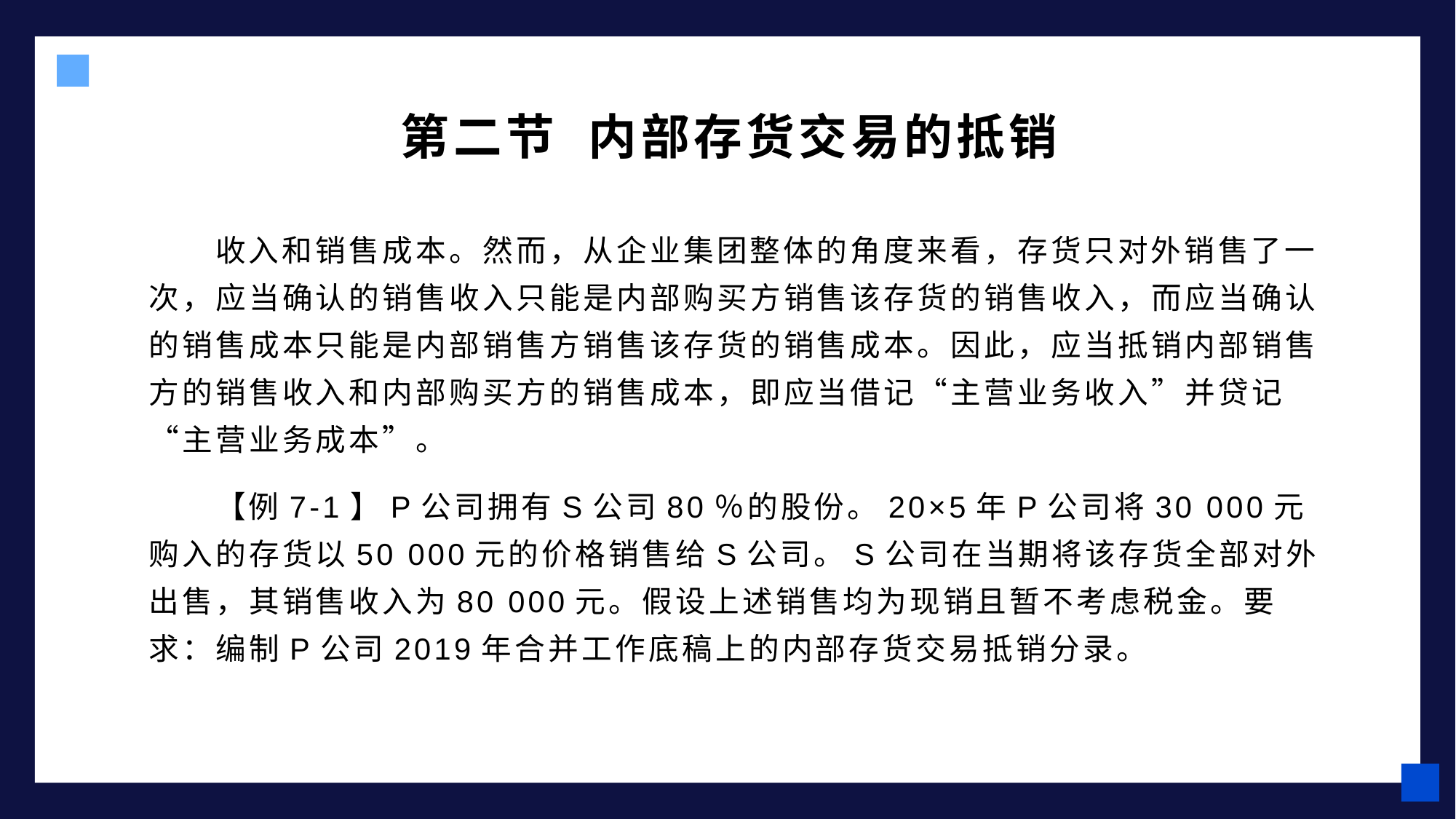

第二节  内部存货交易的抵销
收入和销售成本。然而，从企业集团整体的角度来看，存货只对外销售了一次，应当确认的销售收入只能是内部购买方销售该存货的销售收入，而应当确认的销售成本只能是内部销售方销售该存货的销售成本。因此，应当抵销内部销售方的销售收入和内部购买方的销售成本，即应当借记“主营业务收入”并贷记“主营业务成本”。
【例7-1】P公司拥有S公司80％的股份。20×5年P公司将30 000元购入的存货以50 000元的价格销售给S公司。S公司在当期将该存货全部对外出售，其销售收入为80 000元。假设上述销售均为现销且暂不考虑税金。要求：编制P公司2019年合并工作底稿上的内部存货交易抵销分录。